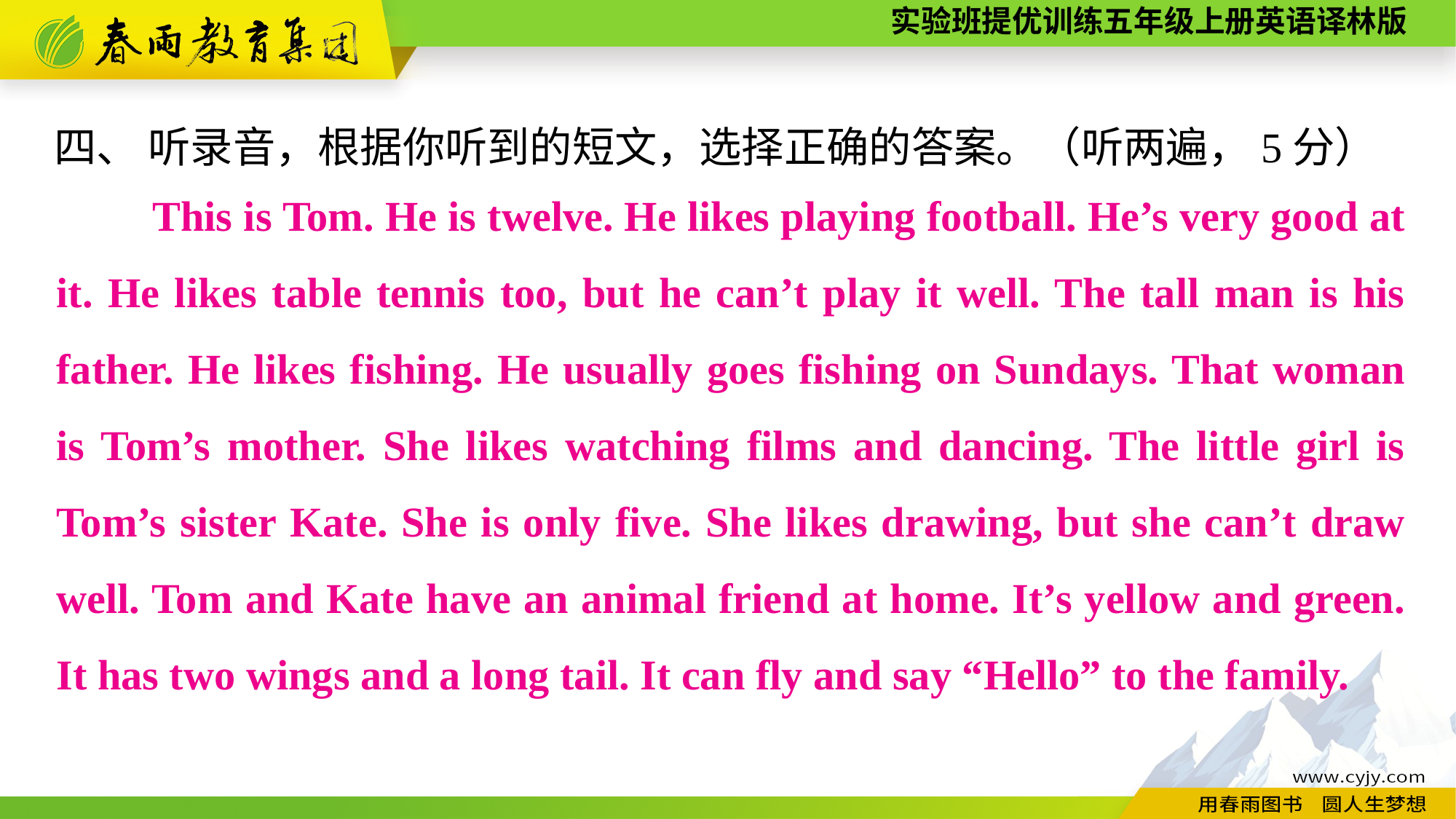

四、 听录音，根据你听到的短文，选择正确的答案。（听两遍，5分）
　　This is Tom. He is twelve. He likes playing football. He’s very good at it. He likes table tennis too, but he can’t play it well. The tall man is his father. He likes fishing. He usually goes fishing on Sundays. That woman is Tom’s mother. She likes watching films and dancing. The little girl is Tom’s sister Kate. She is only five. She likes drawing, but she can’t draw well. Tom and Kate have an animal friend at home. It’s yellow and green. It has two wings and a long tail. It can fly and say “Hello” to the family.